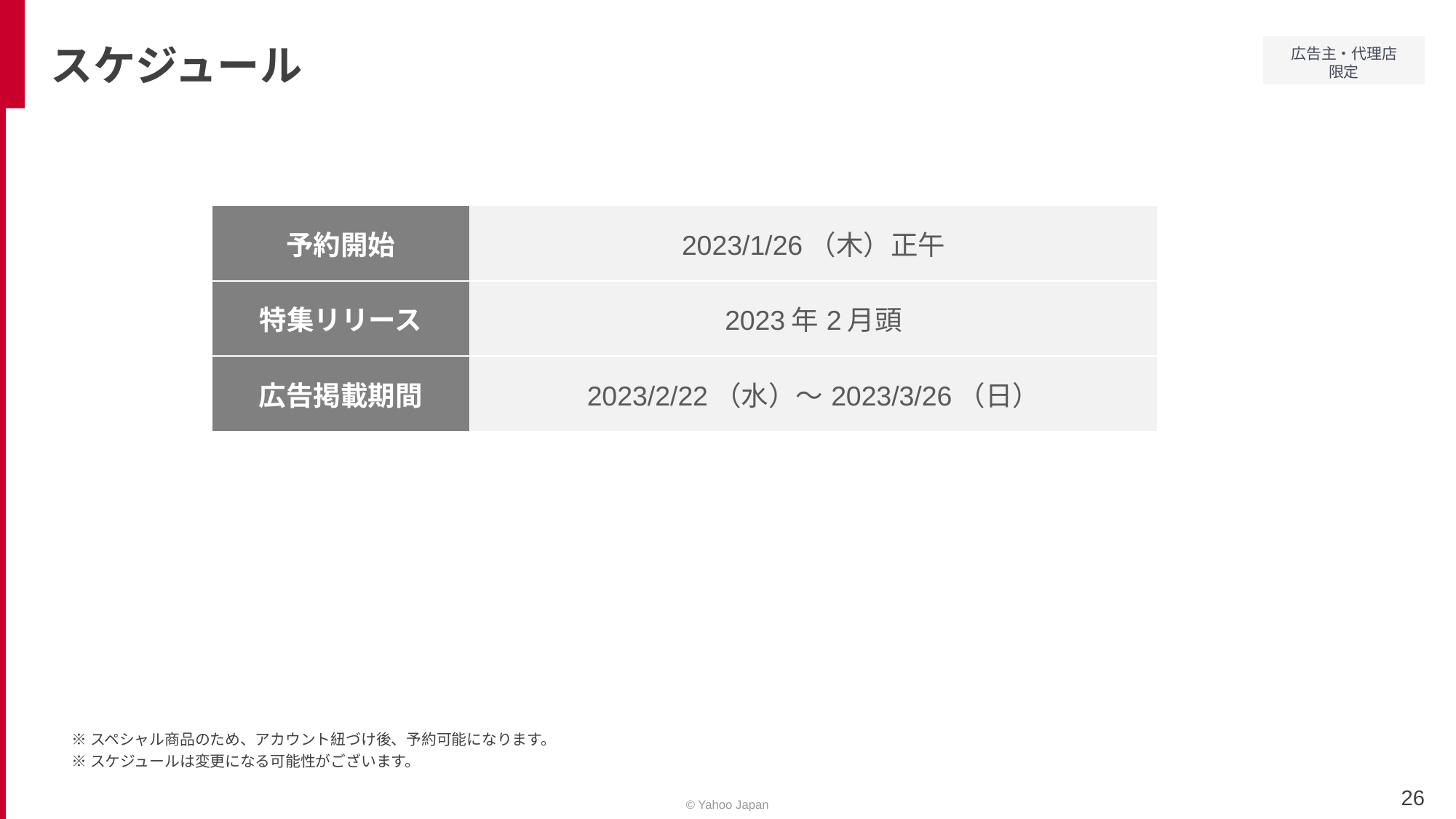

スケジュール
| 予約開始 | 2023/1/26（木）正午 |
| --- | --- |
| 特集リリース | 2023年2月頭 |
| 広告掲載期間 | 2023/2/22（水）～2023/3/26（日） |

※スペシャル商品のため、アカウント紐づけ後、予約可能になります。
※スケジュールは変更になる可能性がございます。
26